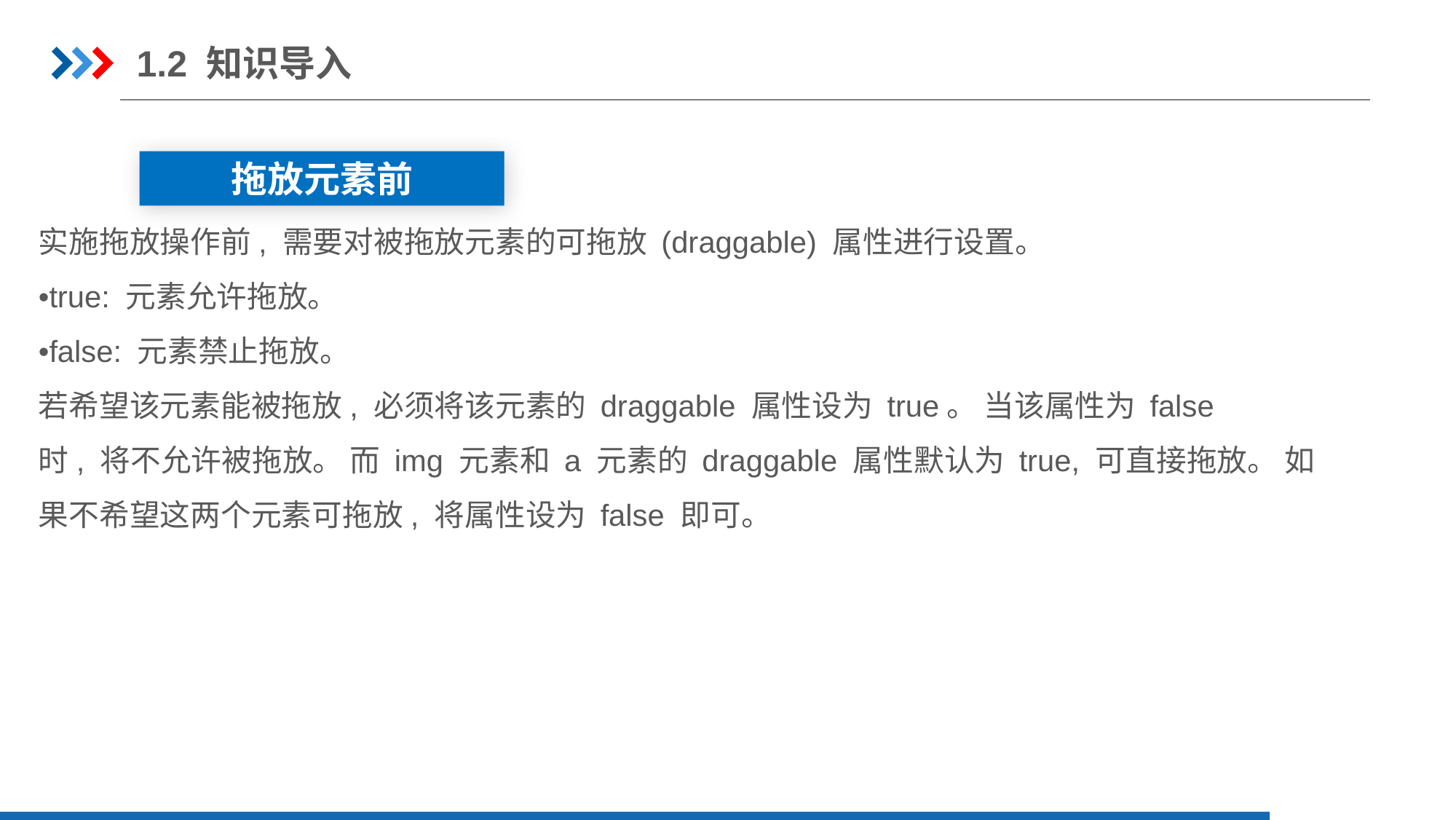

1.2 知识导入
拖放元素前
实施拖放操作前, 需要对被拖放元素的可拖放 (draggable) 属性进行设置。
•true: 元素允许拖放。
•false: 元素禁止拖放。
若希望该元素能被拖放, 必须将该元素的 draggable 属性设为 true。 当该属性为 false
时, 将不允许被拖放。 而 img 元素和 a 元素的 draggable 属性默认为 true, 可直接拖放。 如
果不希望这两个元素可拖放, 将属性设为 false 即可。